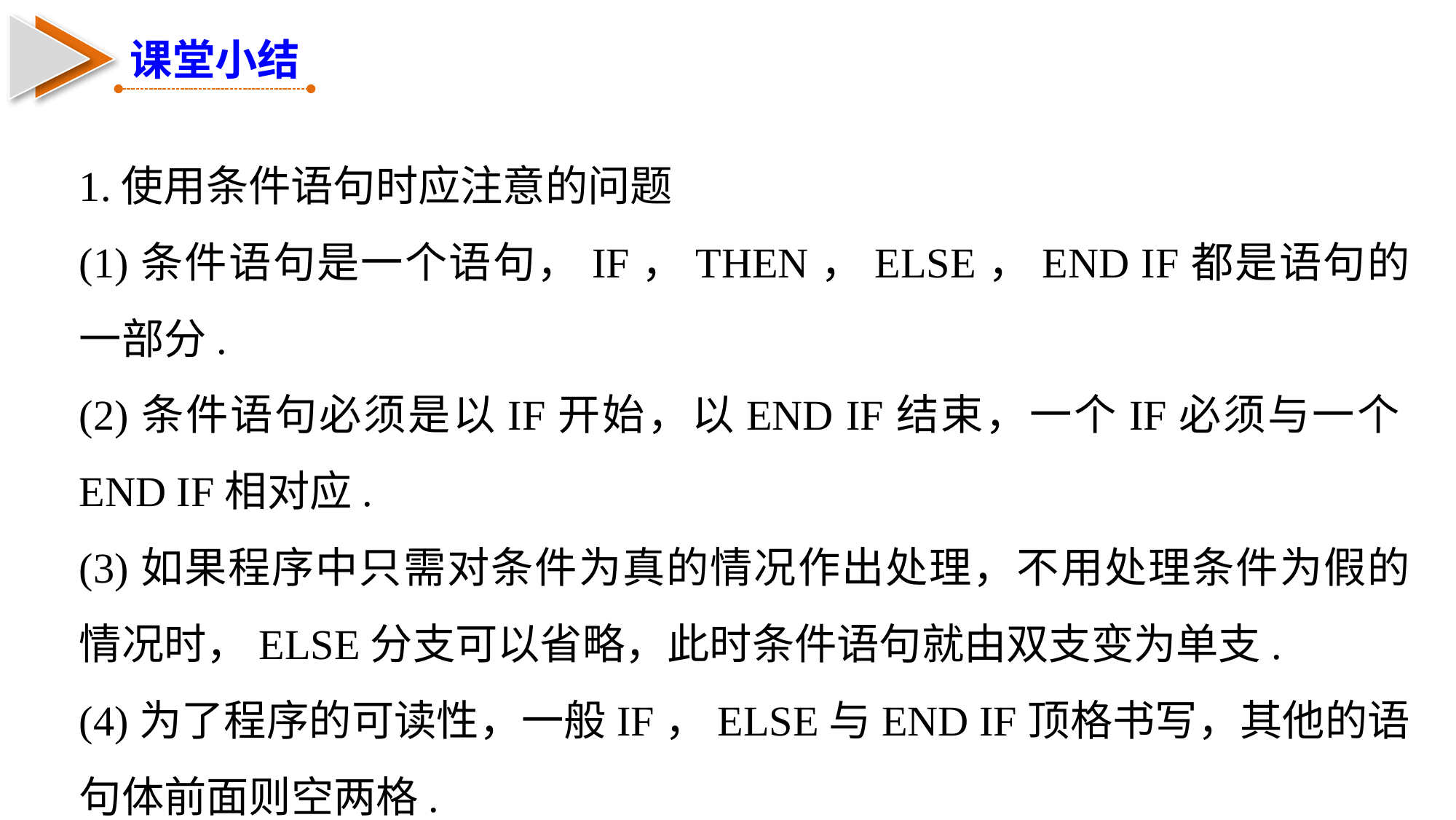

课堂小结
1.使用条件语句时应注意的问题
(1)条件语句是一个语句，IF，THEN，ELSE，END IF都是语句的一部分.
(2)条件语句必须是以IF开始，以END IF结束，一个IF必须与一个END IF相对应.
(3)如果程序中只需对条件为真的情况作出处理，不用处理条件为假的情况时，ELSE分支可以省略，此时条件语句就由双支变为单支.
(4)为了程序的可读性，一般IF，ELSE与END IF顶格书写，其他的语句体前面则空两格.